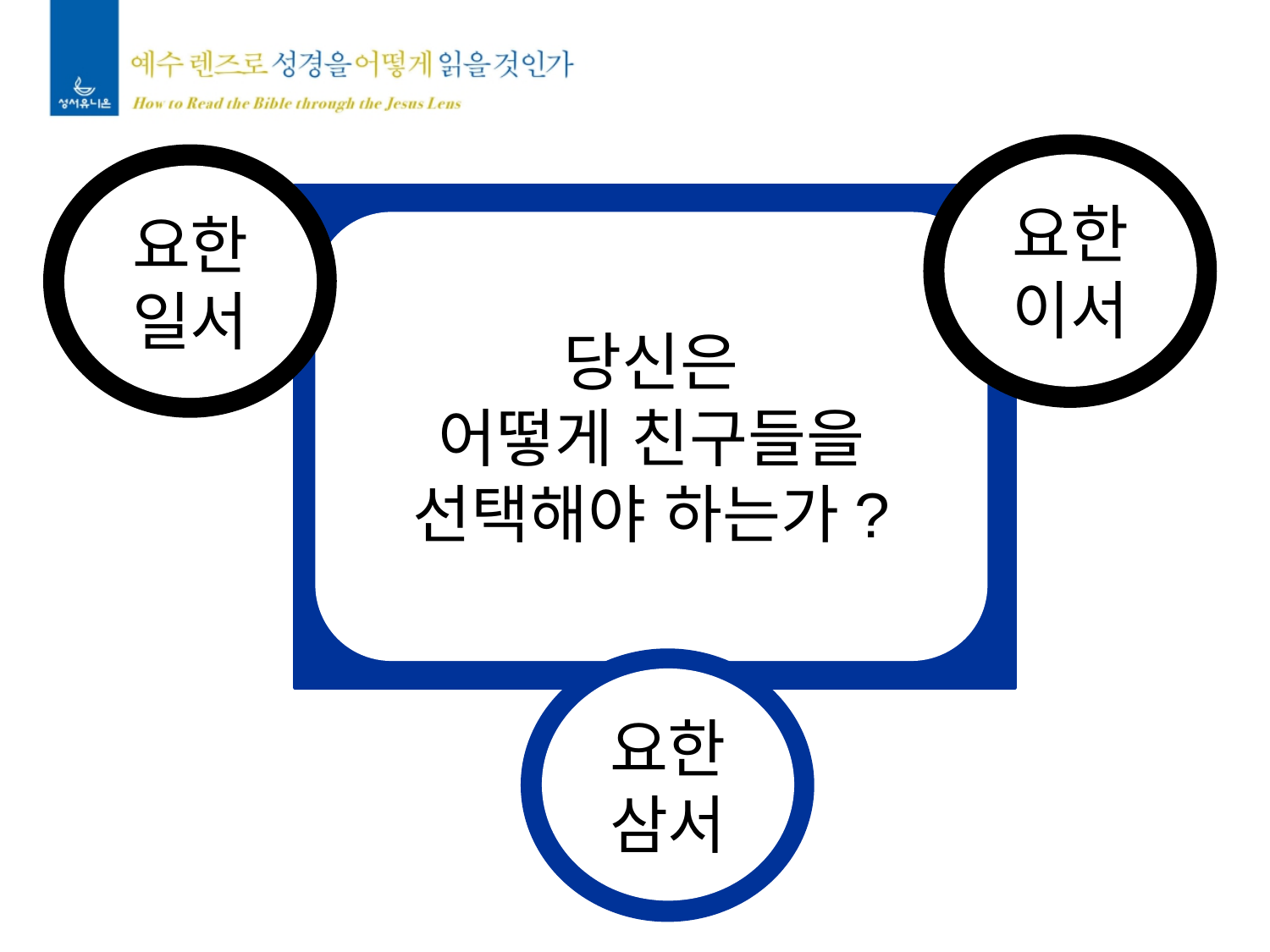

요한
이서
요한
일서

당신은
어떻게 친구들을
선택해야 하는가?

요한
삼서